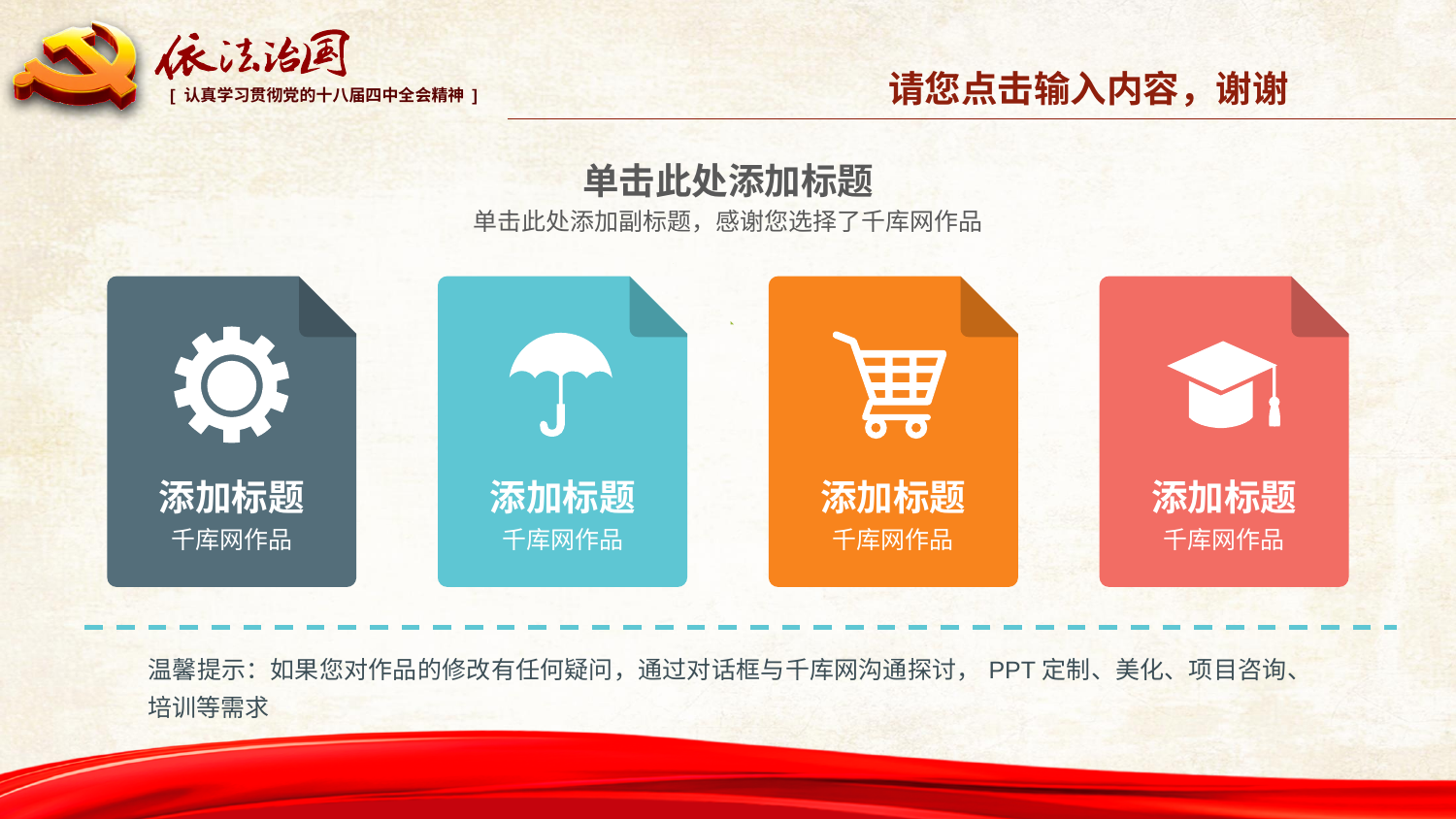

请您点击输入内容，谢谢
单击此处添加标题
单击此处添加副标题，感谢您选择了千库网作品

添加标题
千库网作品
添加标题
千库网作品
添加标题
千库网作品
添加标题
千库网作品
温馨提示：如果您对作品的修改有任何疑问，通过对话框与千库网沟通探讨，PPT定制、美化、项目咨询、培训等需求